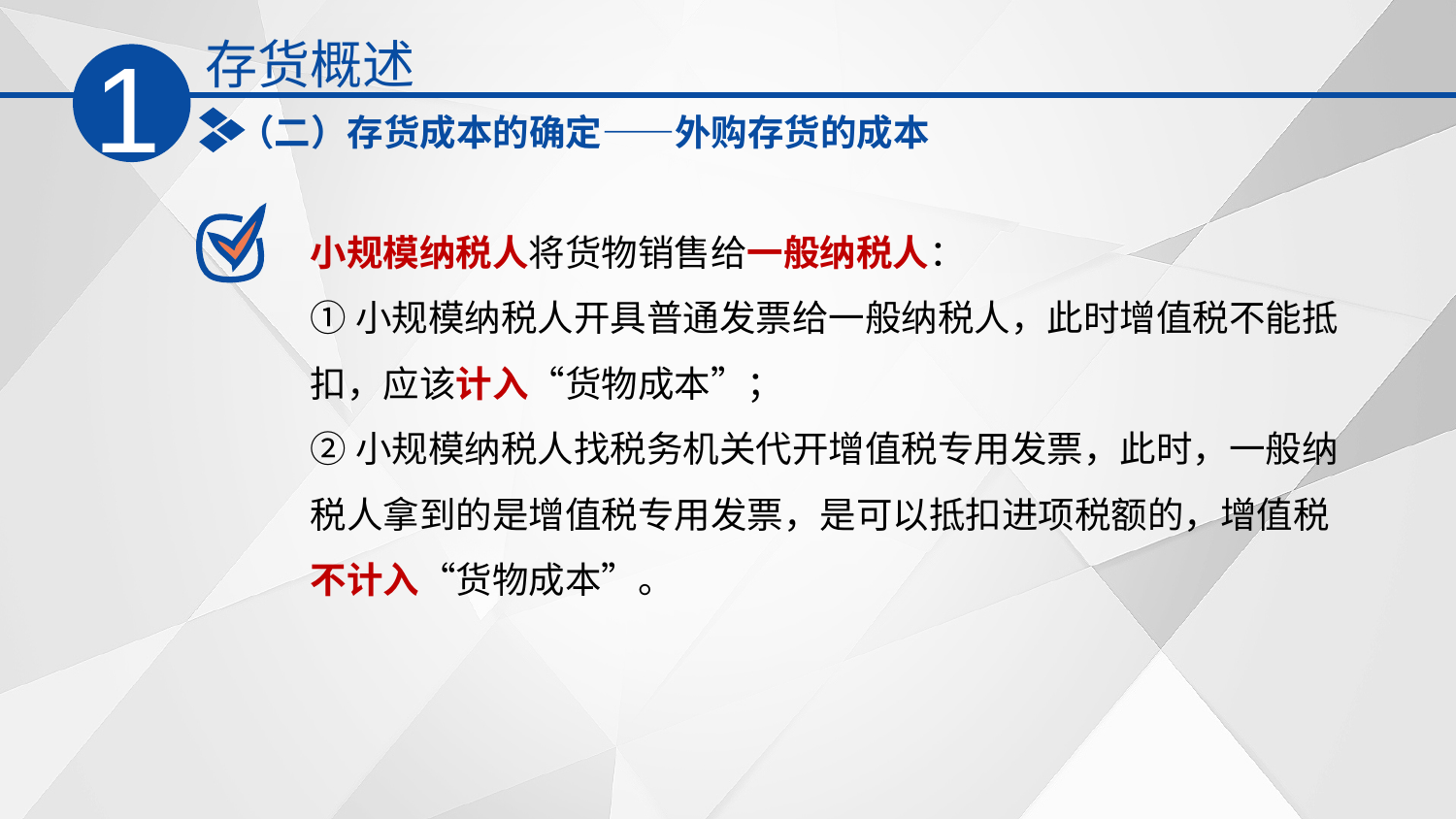

存货概述
1

（二）存货成本的确定——外购存货的成本

小规模纳税人将货物销售给一般纳税人：
①小规模纳税人开具普通发票给一般纳税人，此时增值税不能抵扣，应该计入“货物成本”；
②小规模纳税人找税务机关代开增值税专用发票，此时，一般纳税人拿到的是增值税专用发票，是可以抵扣进项税额的，增值税不计入“货物成本”。